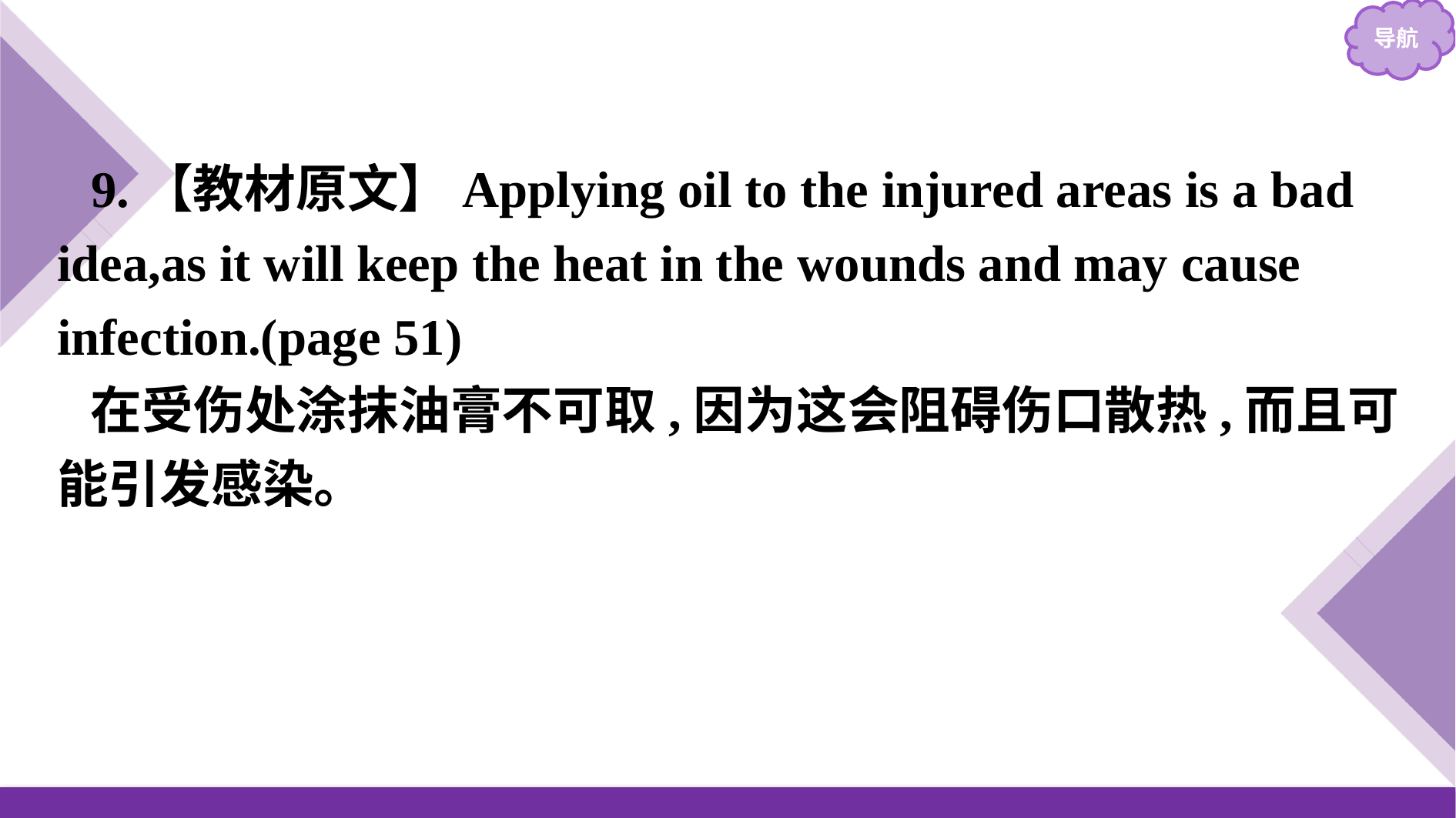

9.【教材原文】Applying oil to the injured areas is a bad idea,as it will keep the heat in the wounds and may cause infection.(page 51)
在受伤处涂抹油膏不可取,因为这会阻碍伤口散热,而且可能引发感染。